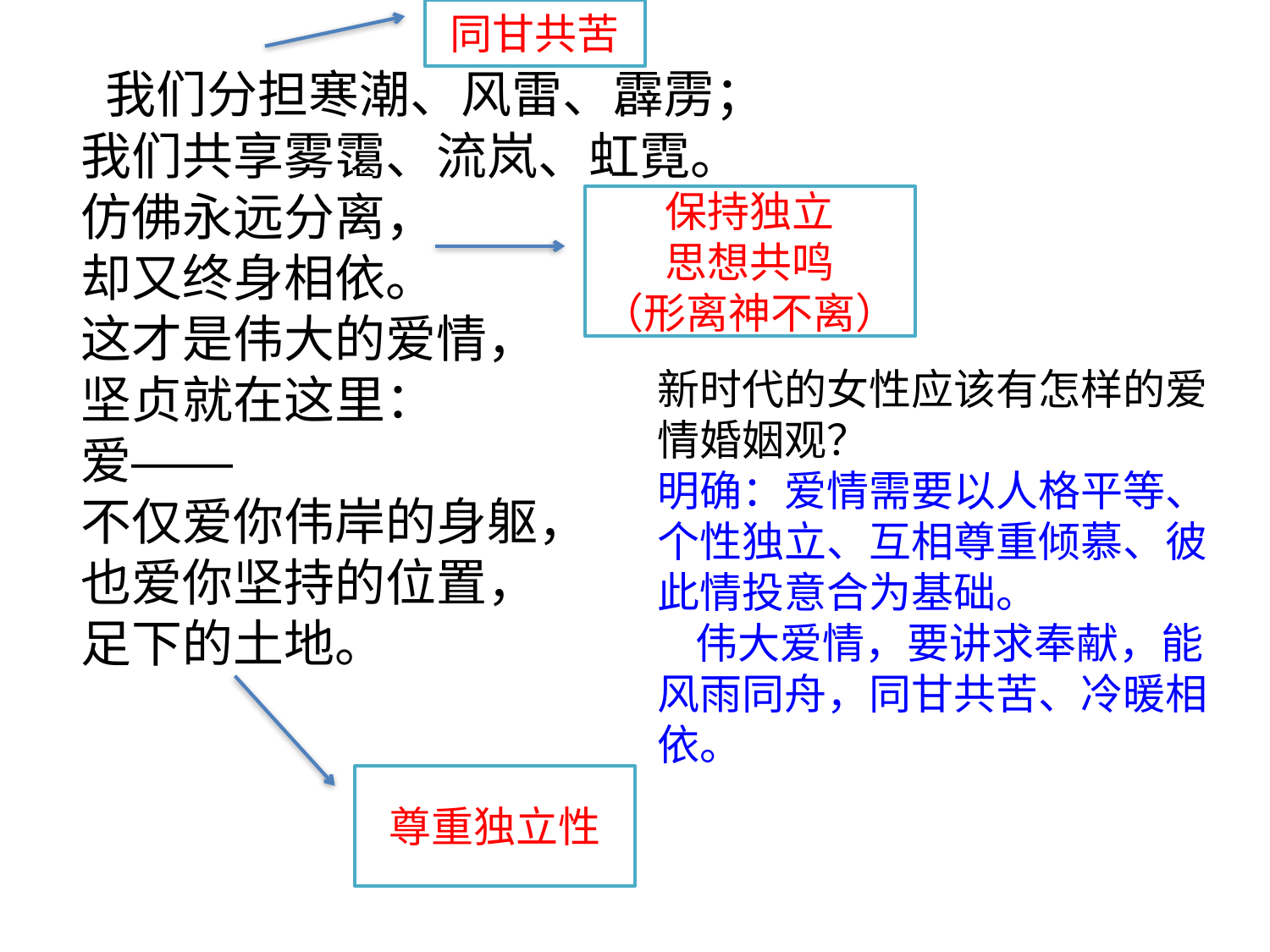

同甘共苦
    我们分担寒潮、风雷、霹雳；
我们共享雾霭、流岚、虹霓。
仿佛永远分离，
却又终身相依。
这才是伟大的爱情，
坚贞就在这里：
爱——
不仅爱你伟岸的身躯，
也爱你坚持的位置，
足下的土地。
保持独立
思想共鸣
（形离神不离）
新时代的女性应该有怎样的爱情婚姻观？
明确：爱情需要以人格平等、个性独立、互相尊重倾慕、彼此情投意合为基础。
    伟大爱情，要讲求奉献，能风雨同舟，同甘共苦、冷暖相依。
尊重独立性